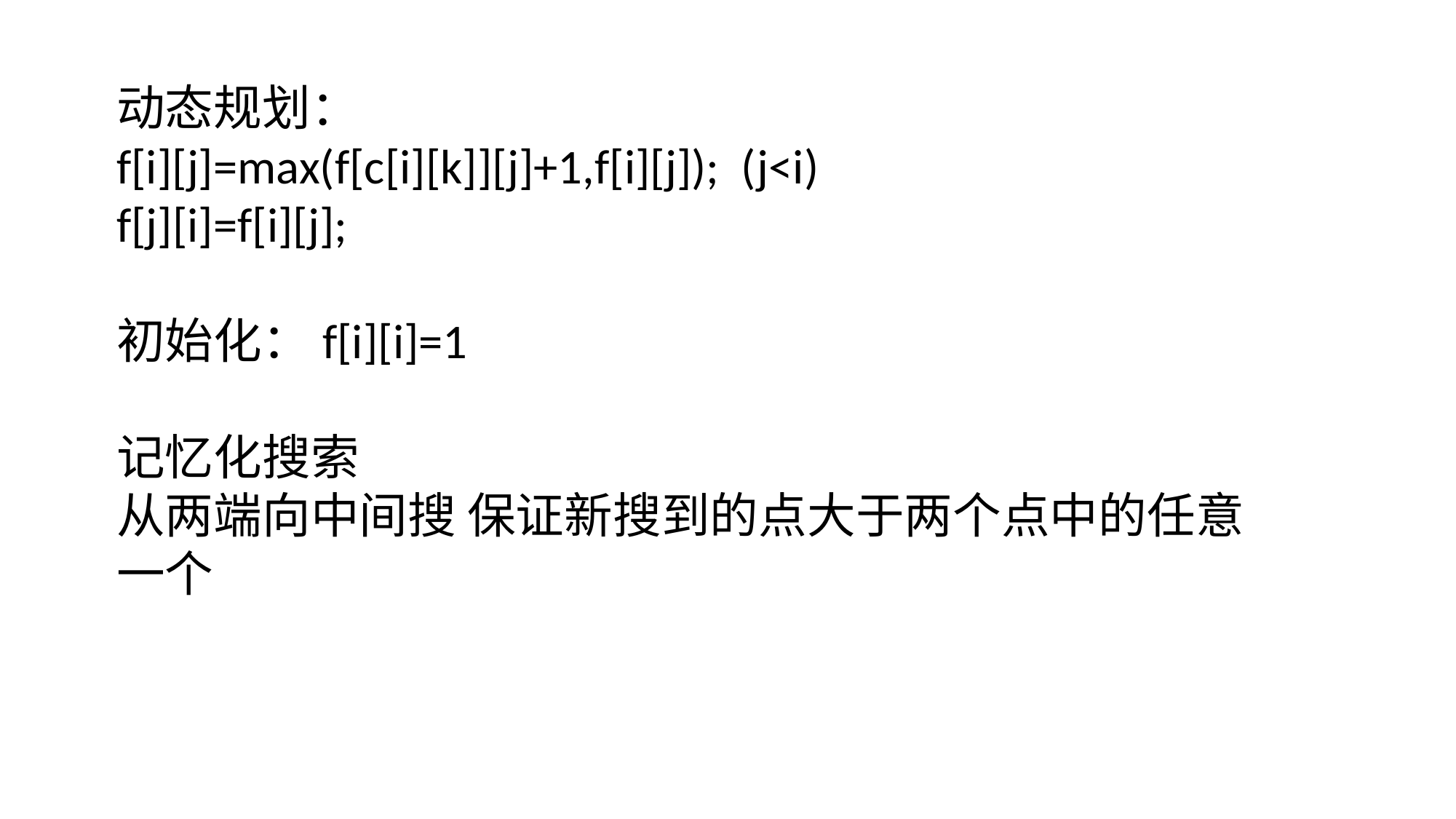

动态规划：
f[i][j]=max(f[c[i][k]][j]+1,f[i][j]);  (j<i)
f[j][i]=f[i][j];

初始化：f[i][i]=1

记忆化搜索
从两端向中间搜 保证新搜到的点大于两个点中的任意一个